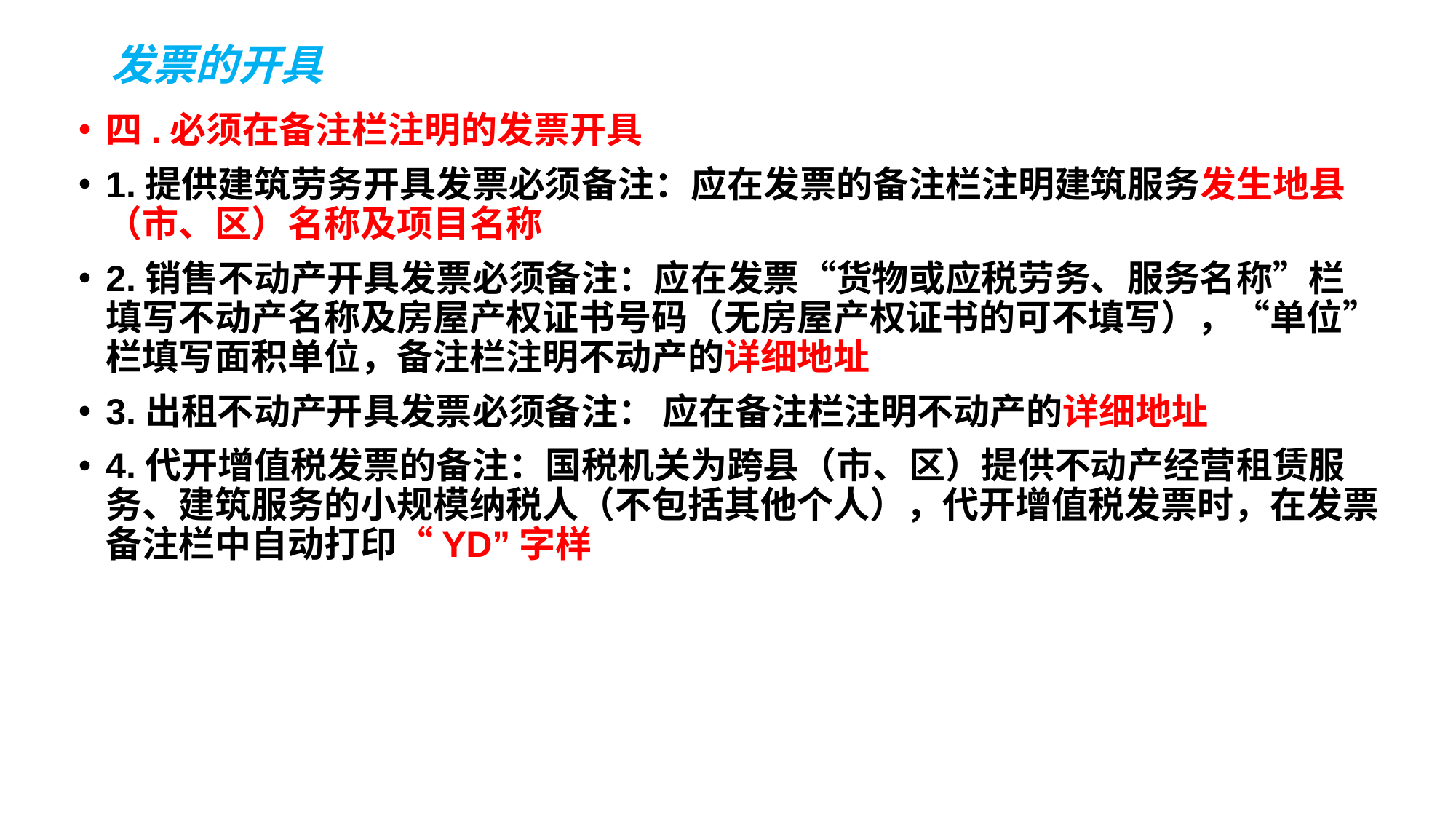

# 发票的开具
四.必须在备注栏注明的发票开具
1.提供建筑劳务开具发票必须备注：应在发票的备注栏注明建筑服务发生地县（市、区）名称及项目名称
2.销售不动产开具发票必须备注：应在发票“货物或应税劳务、服务名称”栏填写不动产名称及房屋产权证书号码（无房屋产权证书的可不填写），“单位”栏填写面积单位，备注栏注明不动产的详细地址
3.出租不动产开具发票必须备注： 应在备注栏注明不动产的详细地址
4.代开增值税发票的备注：国税机关为跨县（市、区）提供不动产经营租赁服务、建筑服务的小规模纳税人（不包括其他个人），代开增值税发票时，在发票备注栏中自动打印“YD”字样